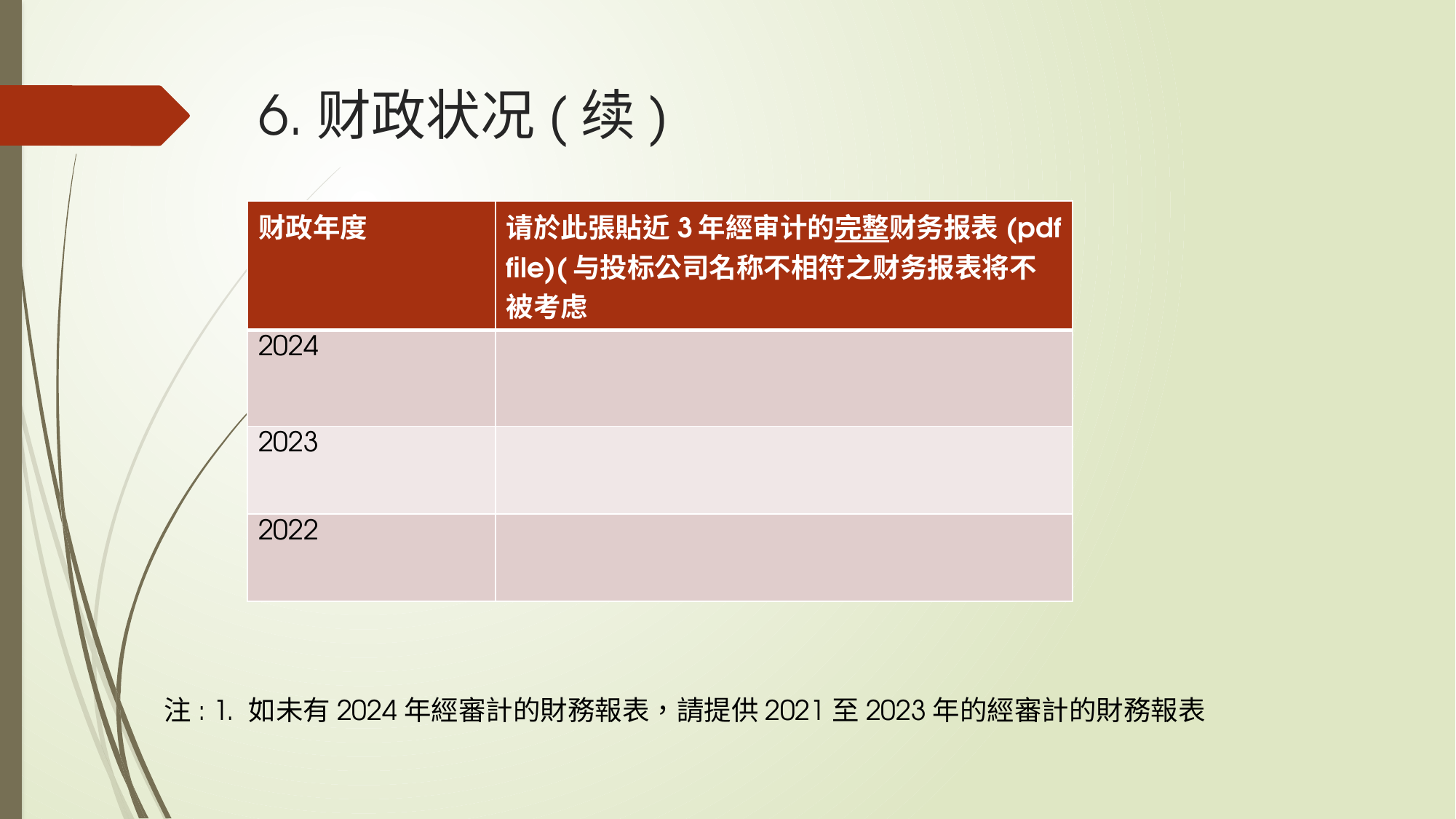

# 6.财政状况(续)
| 财政年度 | 请於此張貼近3年經审计的完整财务报表(pdf file)(与投标公司名称不相符之财务报表将不被考虑 |
| --- | --- |
| 2024 |  |
| 2023 |  |
| 2022 |  |

注: 1. 如未有2024年經審計的財務報表，請提供2021至2023年的經審計的財務報表